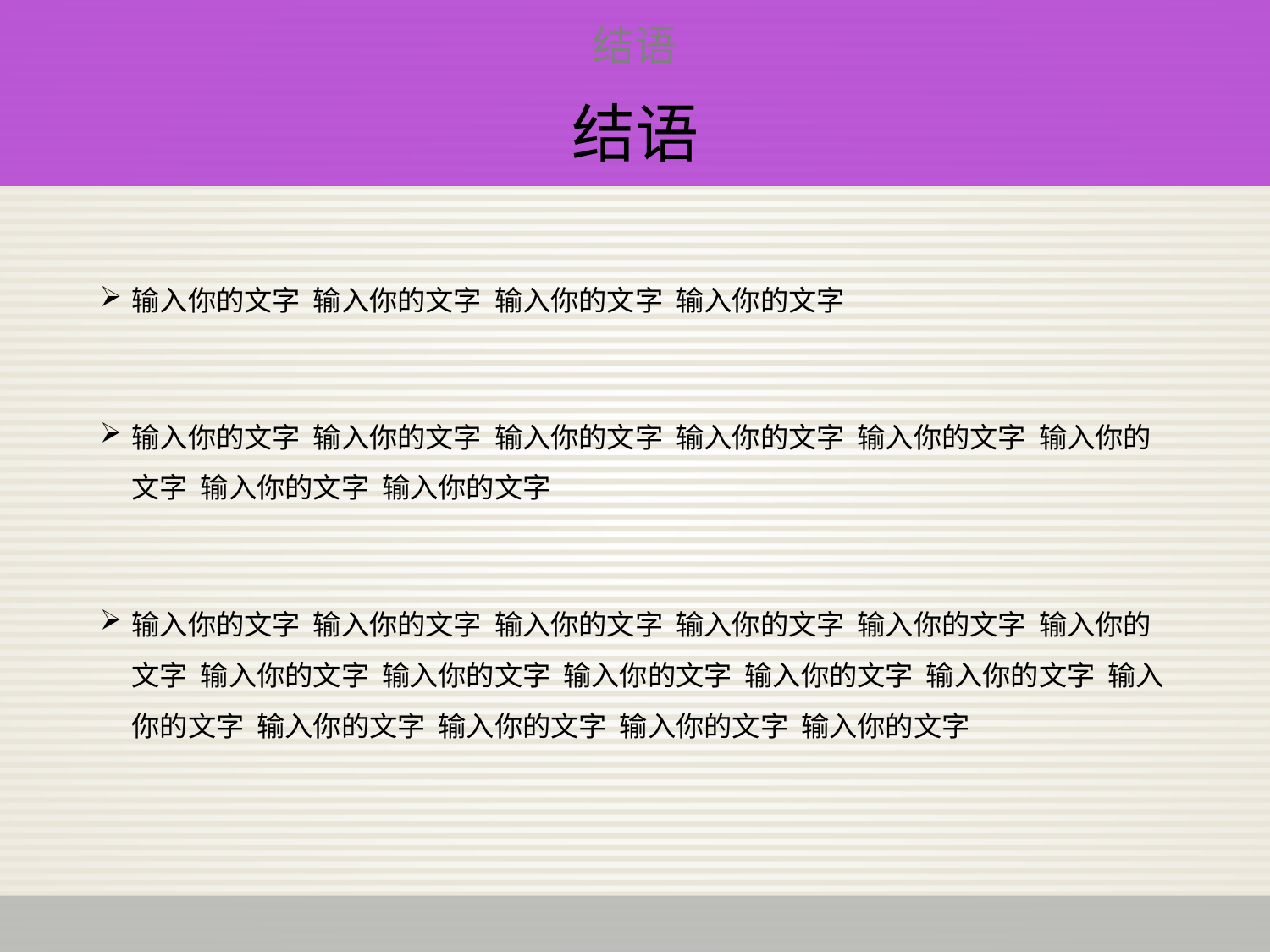

结语
# 结语

输入你的文字  输入你的文字  输入你的文字  输入你的文字

输入你的文字  输入你的文字  输入你的文字  输入你的文字  输入你的文字  输入你的文字  输入你的文字  输入你的文字

输入你的文字  输入你的文字  输入你的文字  输入你的文字  输入你的文字  输入你的文字  输入你的文字  输入你的文字  输入你的文字  输入你的文字  输入你的文字  输入你的文字  输入你的文字  输入你的文字  输入你的文字  输入你的文字